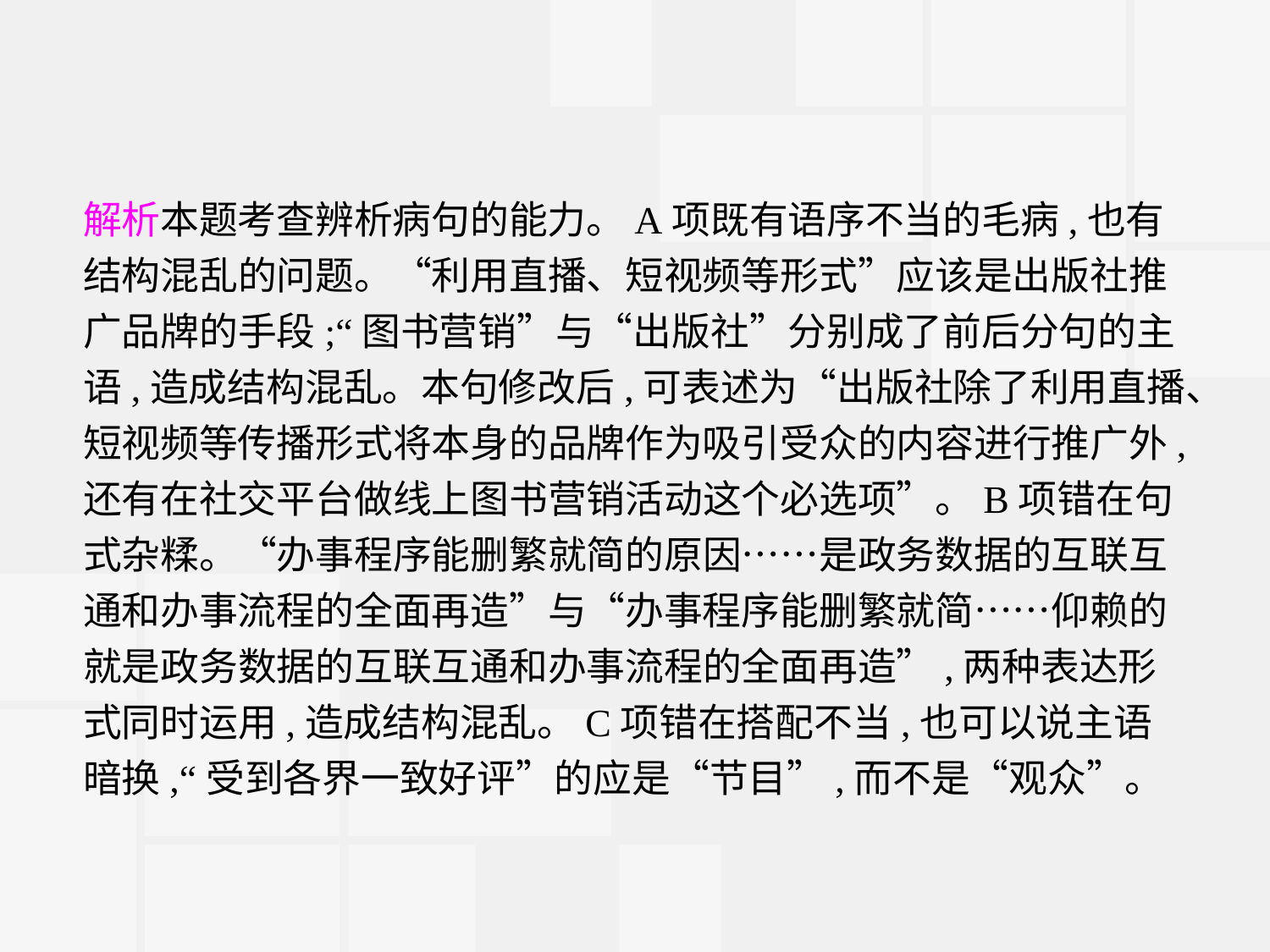

解析本题考查辨析病句的能力。A项既有语序不当的毛病,也有结构混乱的问题。“利用直播、短视频等形式”应该是出版社推广品牌的手段;“图书营销”与“出版社”分别成了前后分句的主语,造成结构混乱。本句修改后,可表述为“出版社除了利用直播、短视频等传播形式将本身的品牌作为吸引受众的内容进行推广外,还有在社交平台做线上图书营销活动这个必选项”。B项错在句式杂糅。“办事程序能删繁就简的原因……是政务数据的互联互通和办事流程的全面再造”与“办事程序能删繁就简……仰赖的就是政务数据的互联互通和办事流程的全面再造”,两种表达形式同时运用,造成结构混乱。C项错在搭配不当,也可以说主语暗换,“受到各界一致好评”的应是“节目”,而不是“观众”。